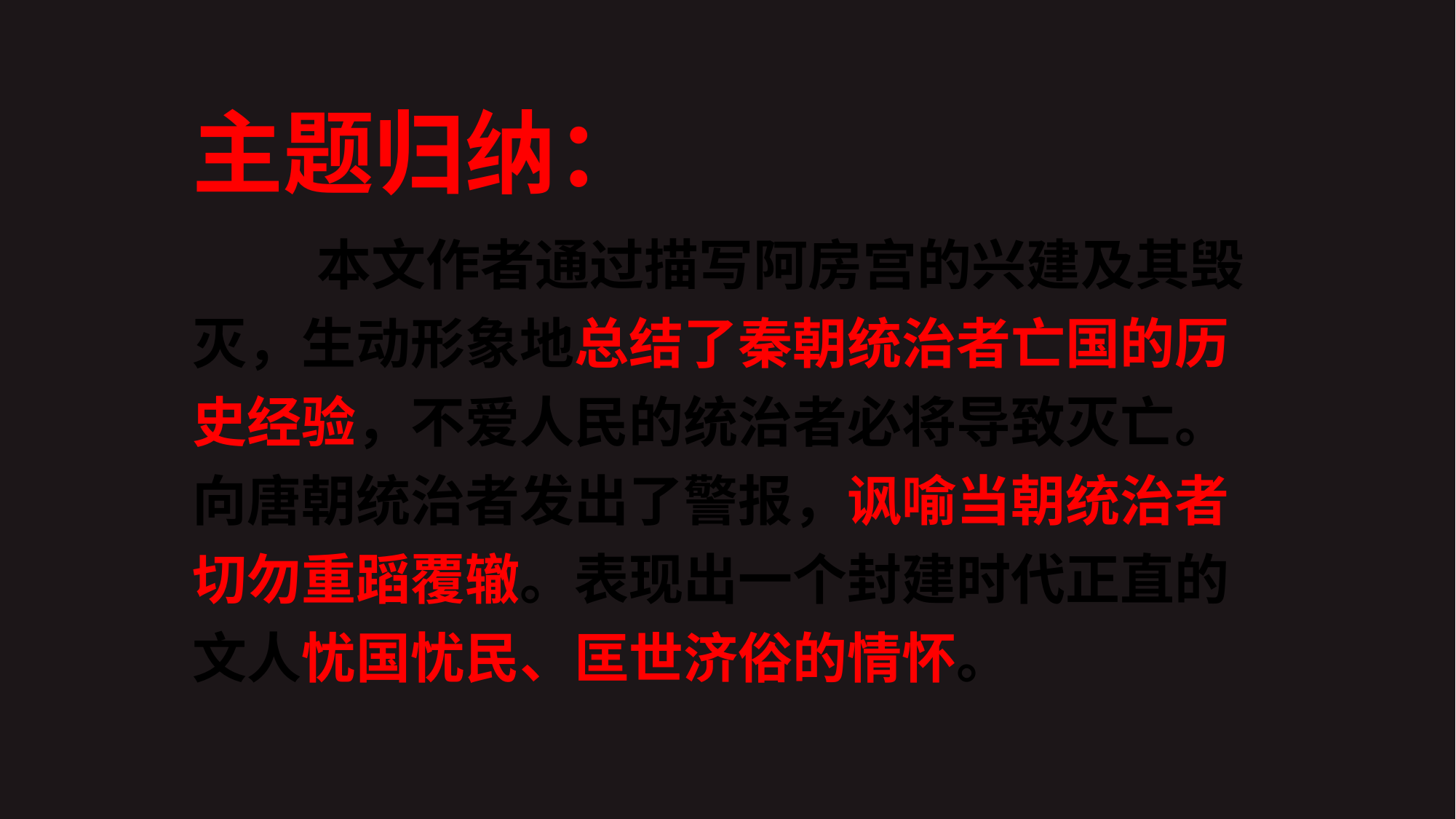

主题归纳：
         本文作者通过描写阿房宫的兴建及其毁灭，生动形象地总结了秦朝统治者亡国的历史经验，不爱人民的统治者必将导致灭亡。向唐朝统治者发出了警报，讽喻当朝统治者切勿重蹈覆辙。表现出一个封建时代正直的文人忧国忧民、匡世济俗的情怀。